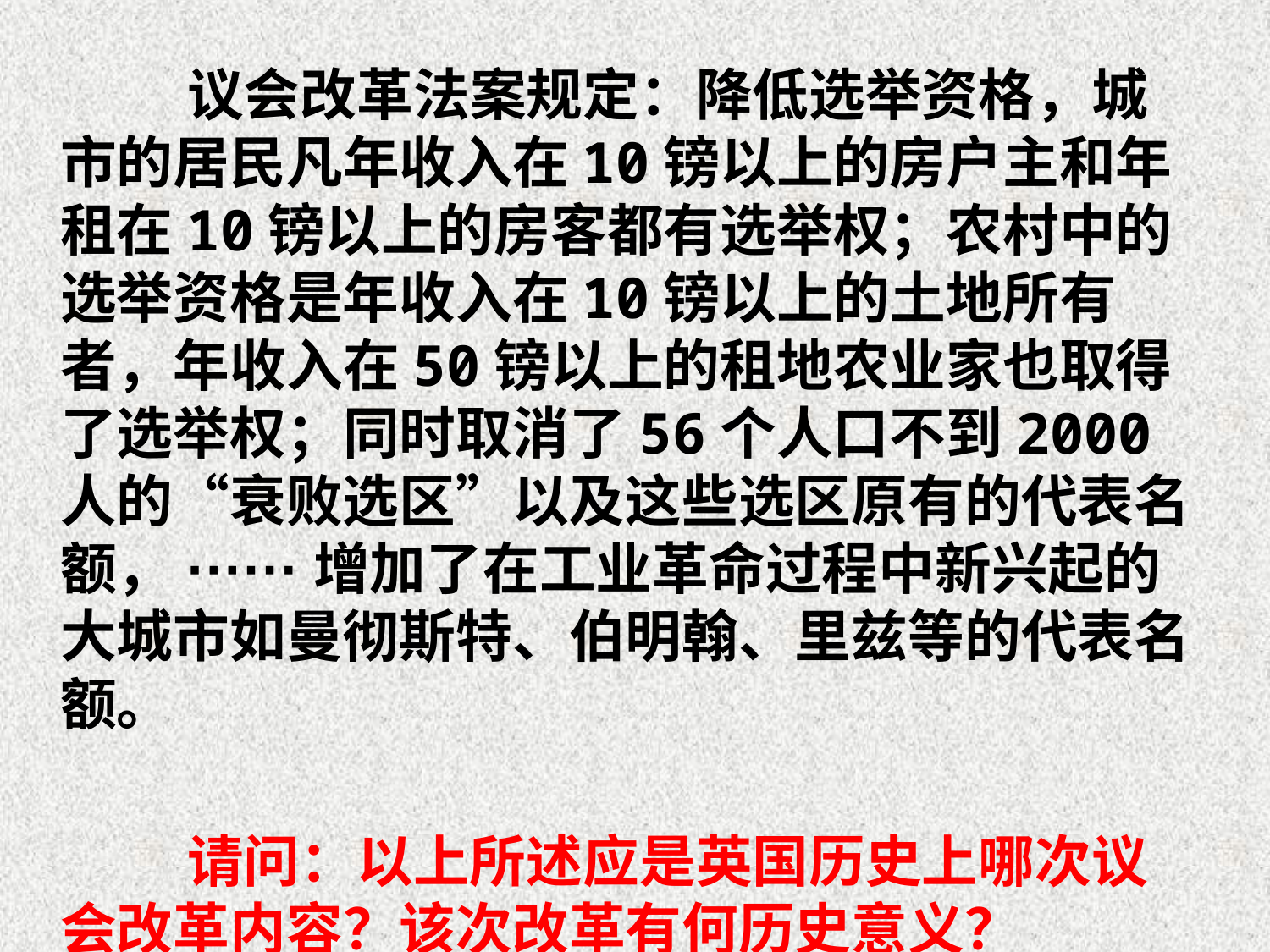

议会改革法案规定：降低选举资格，城市的居民凡年收入在10镑以上的房户主和年租在10镑以上的房客都有选举权；农村中的选举资格是年收入在10镑以上的土地所有者，年收入在50镑以上的租地农业家也取得了选举权；同时取消了56个人口不到2000人的“衰败选区”以及这些选区原有的代表名额，······增加了在工业革命过程中新兴起的大城市如曼彻斯特、伯明翰、里兹等的代表名额。

		请问：以上所述应是英国历史上哪次议会改革内容？该次改革有何历史意义？